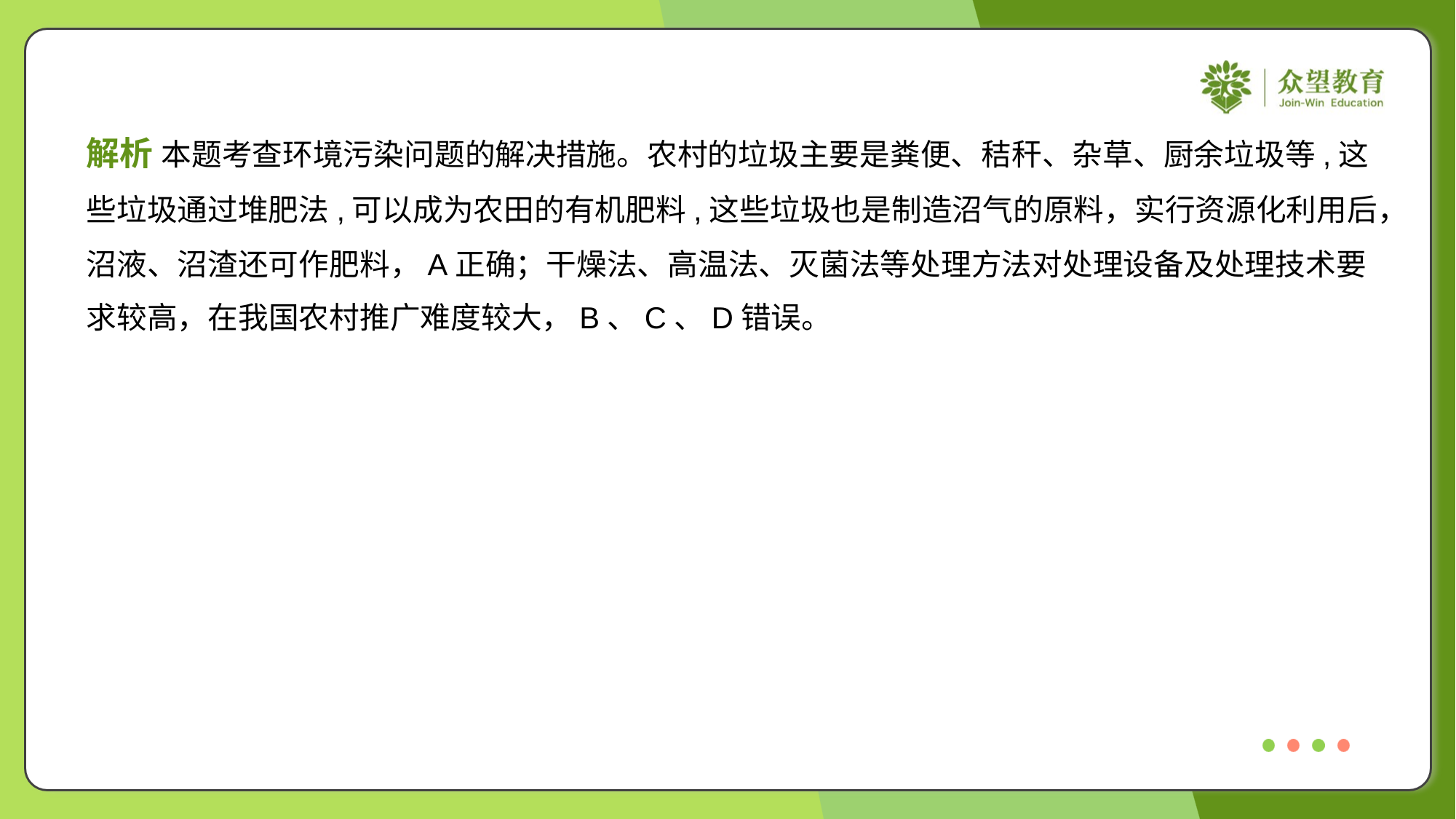

解析 本题考查环境污染问题的解决措施。农村的垃圾主要是粪便、秸秆、杂草、厨余垃圾等,这
些垃圾通过堆肥法,可以成为农田的有机肥料,这些垃圾也是制造沼气的原料，实行资源化利用后，
沼液、沼渣还可作肥料，A正确；干燥法、高温法、灭菌法等处理方法对处理设备及处理技术要
求较高，在我国农村推广难度较大，B、C、D错误。